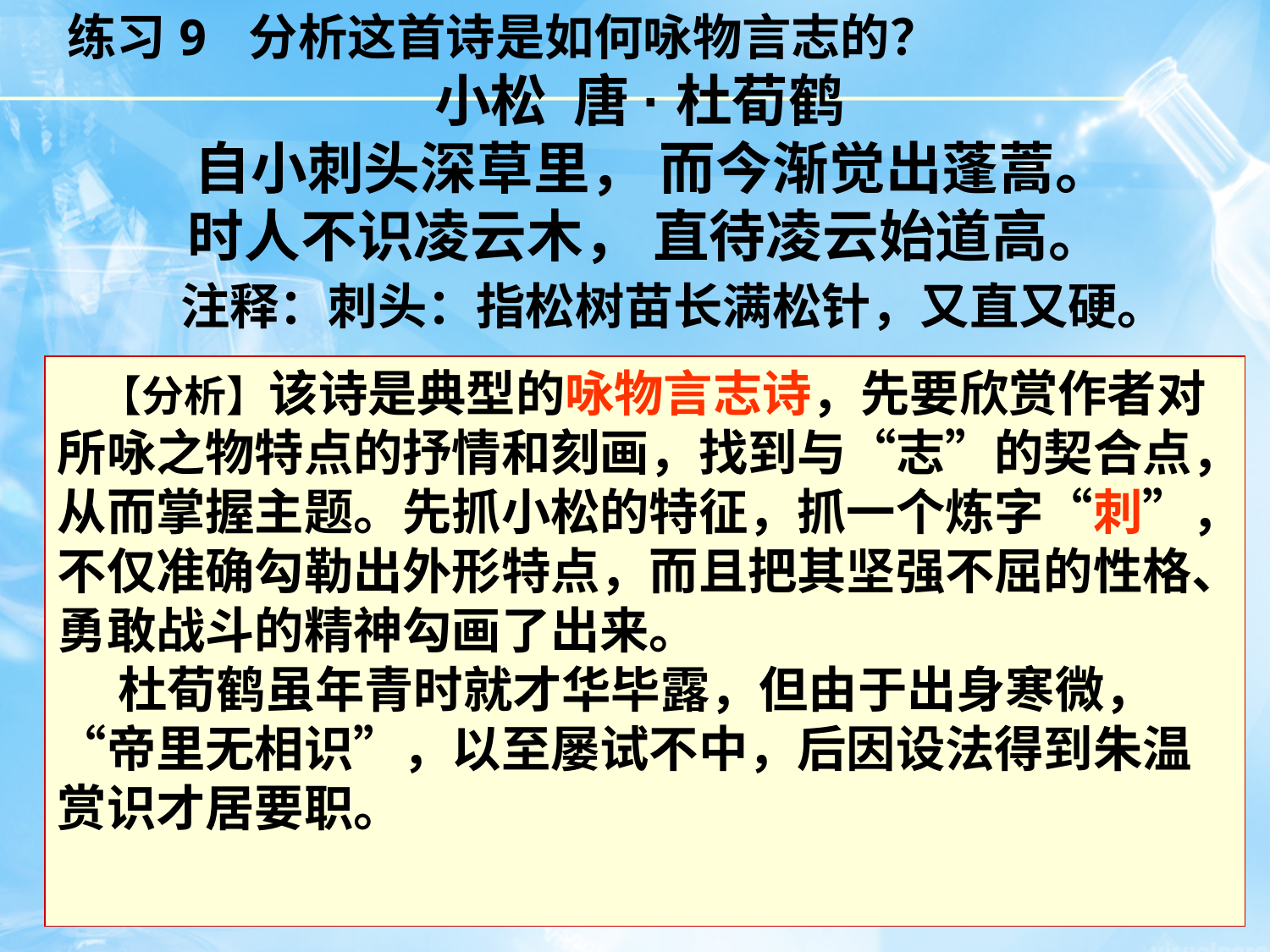

练习9 分析这首诗是如何咏物言志的？
小松  唐·杜荀鹤
 自小刺头深草里， 而今渐觉出蓬蒿。
 时人不识凌云木， 直待凌云始道高。
　　注释：刺头：指松树苗长满松针，又直又硬。
　【分析】该诗是典型的咏物言志诗，先要欣赏作者对所咏之物特点的抒情和刻画，找到与“志”的契合点，从而掌握主题。先抓小松的特征，抓一个炼字“刺”，不仅准确勾勒出外形特点，而且把其坚强不屈的性格、勇敢战斗的精神勾画了出来。
 　杜荀鹤虽年青时就才华毕露，但由于出身寒微，“帝里无相识”，以至屡试不中，后因设法得到朱温赏识才居要职。